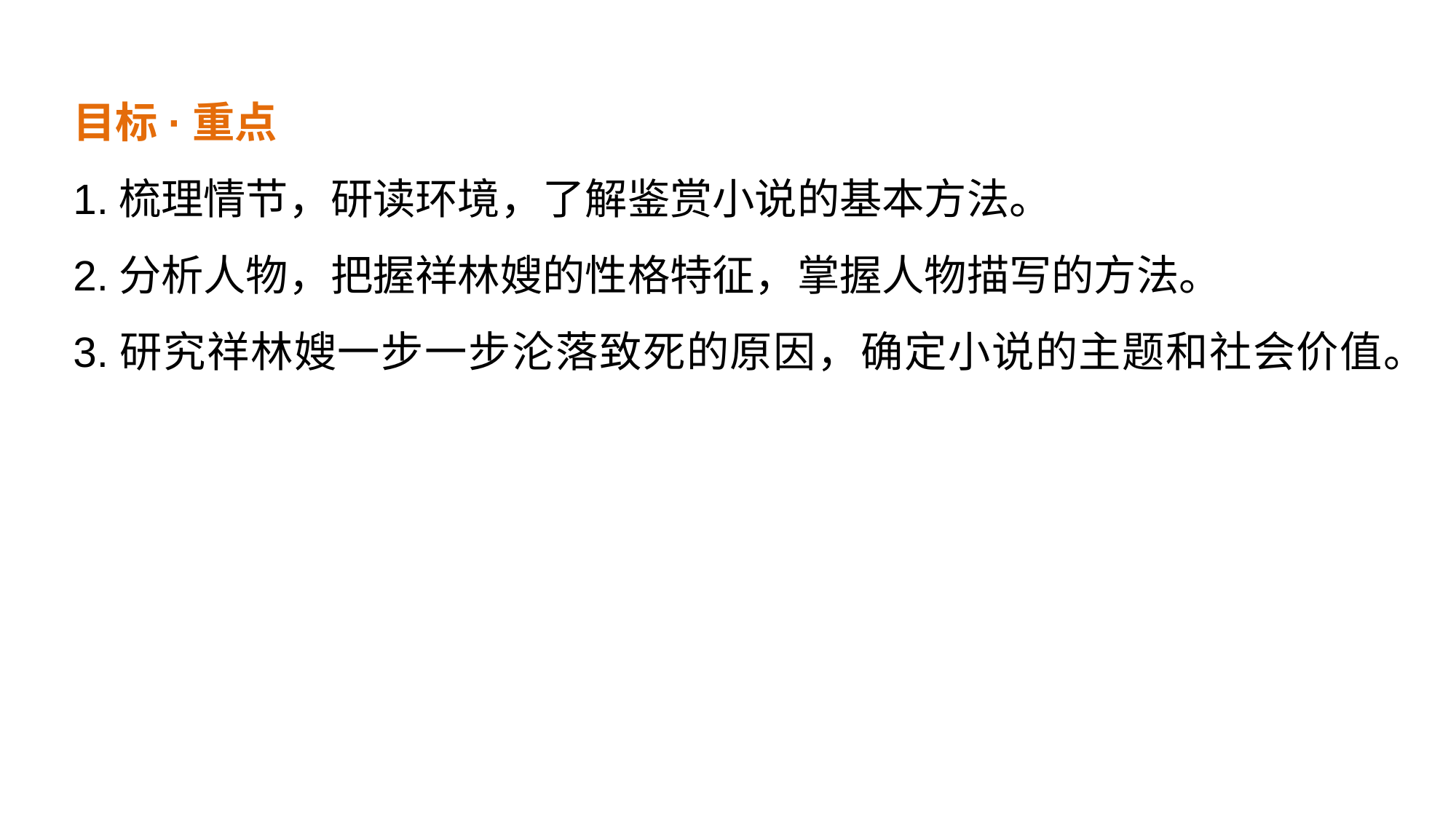

目标·重点
1.梳理情节，研读环境，了解鉴赏小说的基本方法。
2.分析人物，把握祥林嫂的性格特征，掌握人物描写的方法。
3.研究祥林嫂一步一步沦落致死的原因，确定小说的主题和社会价值。